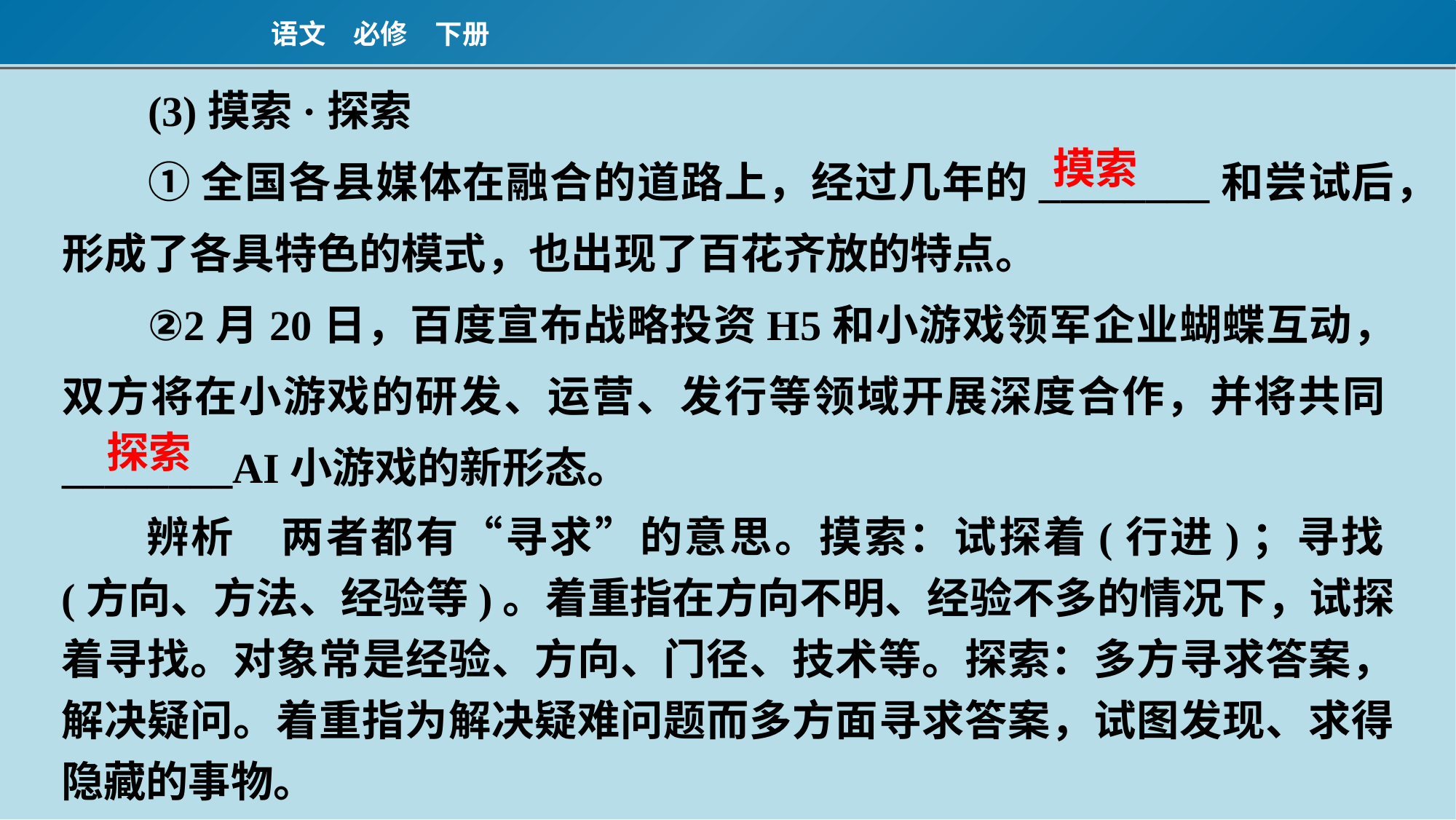

(3)摸索·探索
①全国各县媒体在融合的道路上，经过几年的________和尝试后，形成了各具特色的模式，也出现了百花齐放的特点。
②2月20日，百度宣布战略投资H5和小游戏领军企业蝴蝶互动，双方将在小游戏的研发、运营、发行等领域开展深度合作，并将共同________AI小游戏的新形态。
摸索
探索
辨析　两者都有“寻求”的意思。摸索：试探着(行进)；寻找(方向、方法、经验等)。着重指在方向不明、经验不多的情况下，试探着寻找。对象常是经验、方向、门径、技术等。探索：多方寻求答案，解决疑问。着重指为解决疑难问题而多方面寻求答案，试图发现、求得隐藏的事物。